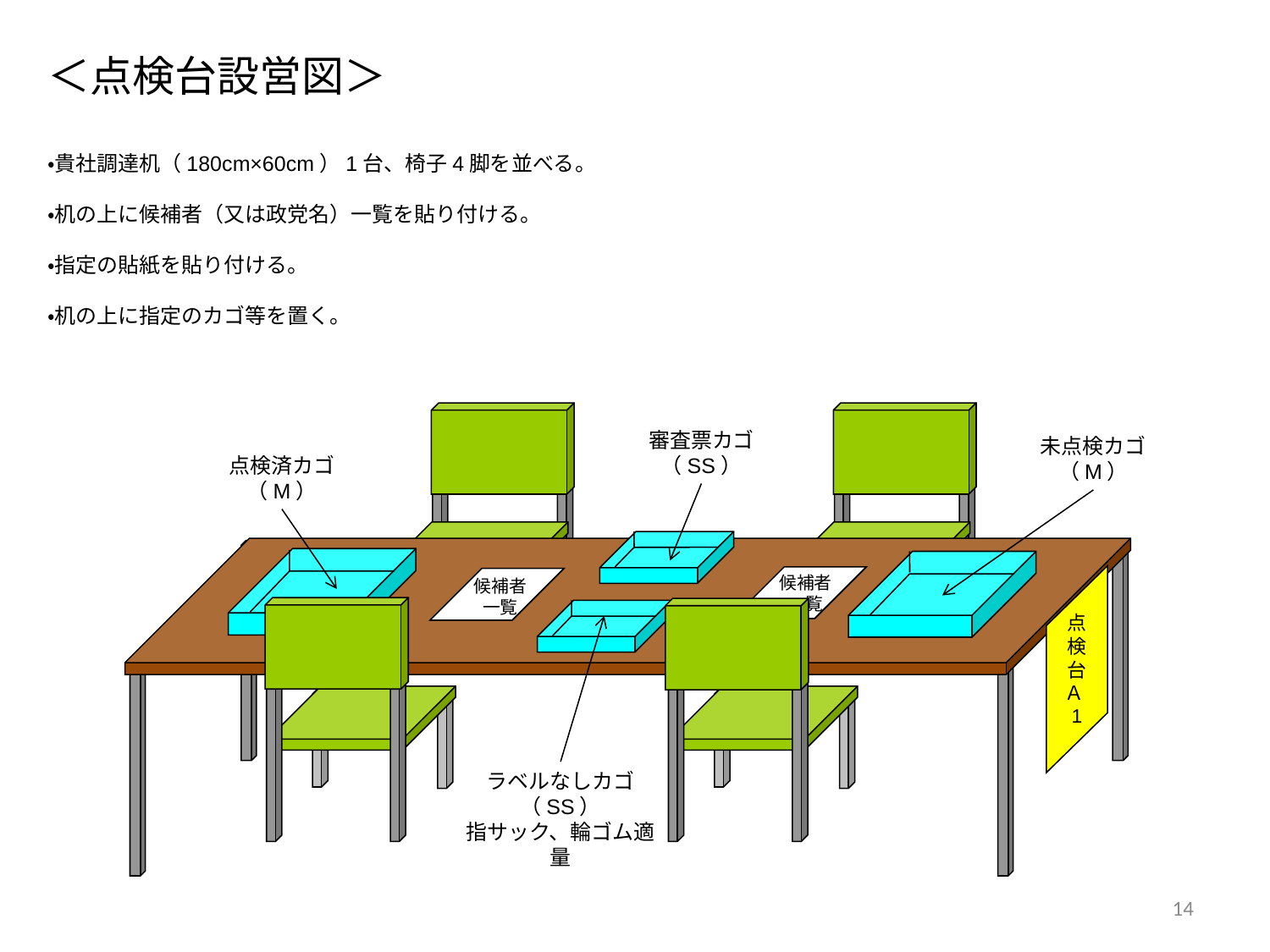

# ＜点検台設営図＞
・貴社調達机（180cm×60cm）1台、椅子4脚を並べる。

・机の上に候補者（又は政党名）一覧を貼り付ける。

・指定の貼紙を貼り付ける。

・机の上に指定のカゴ等を置く。

点検台Ａ1

候補者
一覧
候補者
一覧

審査票カゴ（SS）
未点検カゴ（M）
点検済カゴ（M）
ラベルなしカゴ（SS）
指サック、輪ゴム適量
14